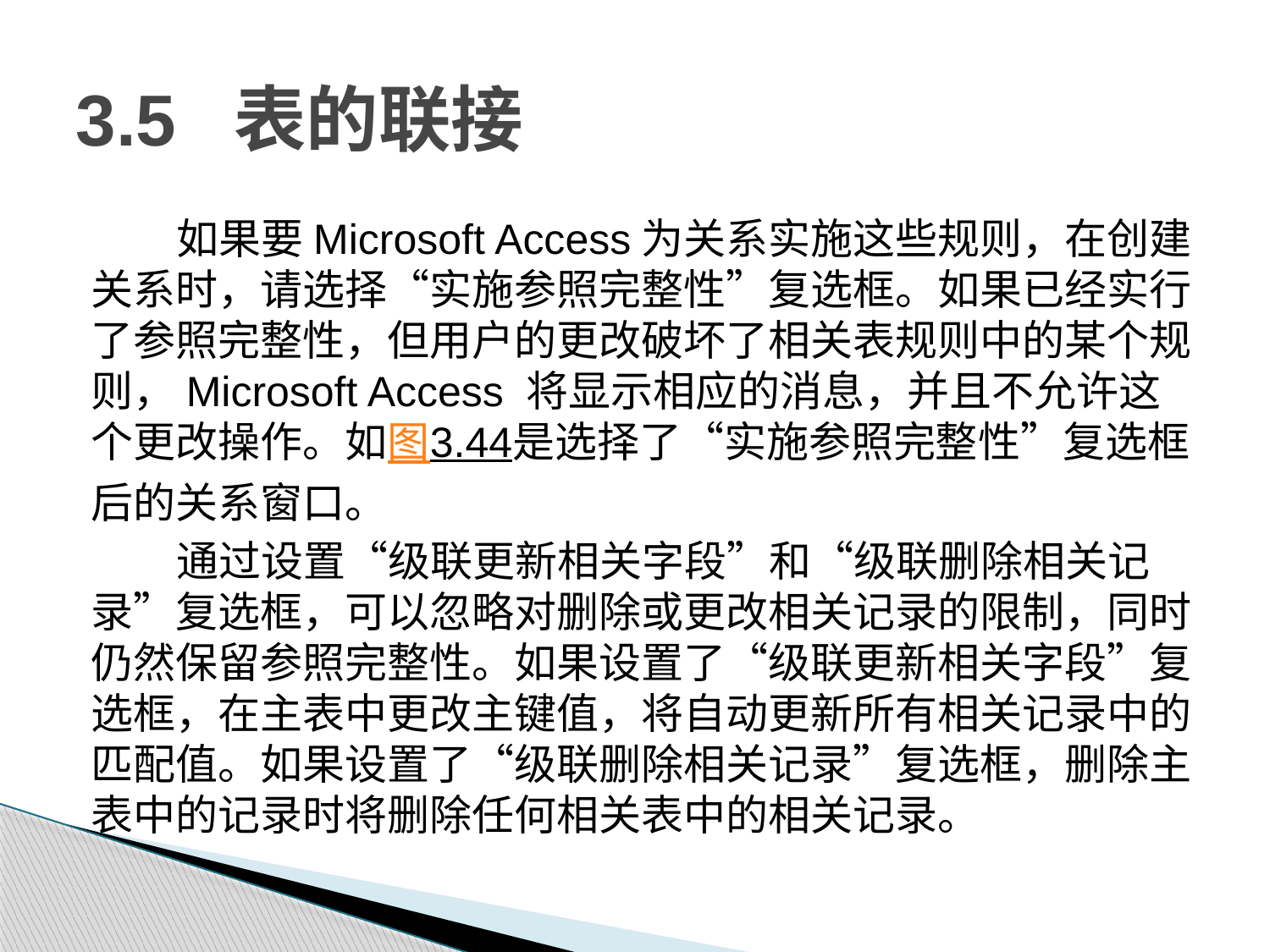

# 3.5  表的联接
如果要Microsoft Access为关系实施这些规则，在创建关系时，请选择“实施参照完整性”复选框。如果已经实行了参照完整性，但用户的更改破坏了相关表规则中的某个规则，Microsoft Access 将显示相应的消息，并且不允许这个更改操作。如图3.44是选择了“实施参照完整性”复选框后的关系窗口。
通过设置“级联更新相关字段”和“级联删除相关记录”复选框，可以忽略对删除或更改相关记录的限制，同时仍然保留参照完整性。如果设置了“级联更新相关字段”复选框，在主表中更改主键值，将自动更新所有相关记录中的匹配值。如果设置了“级联删除相关记录”复选框，删除主表中的记录时将删除任何相关表中的相关记录。